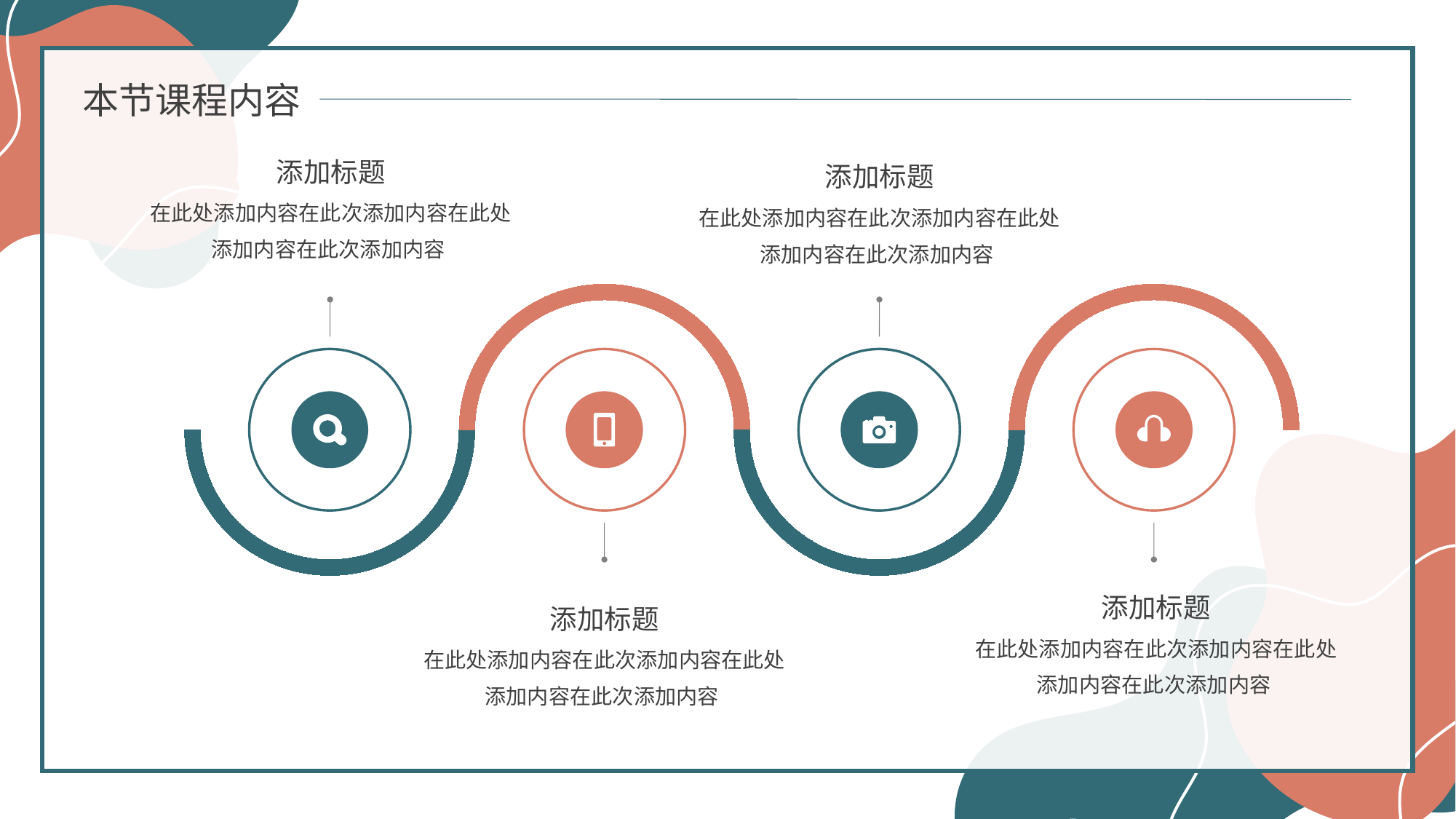

本节课程内容
添加标题
添加标题
在此处添加内容在此次添加内容在此处添加内容在此次添加内容

在此处添加内容在此次添加内容在此处添加内容在此次添加内容

添加标题
添加标题
在此处添加内容在此次添加内容在此处添加内容在此次添加内容

在此处添加内容在此次添加内容在此处添加内容在此次添加内容